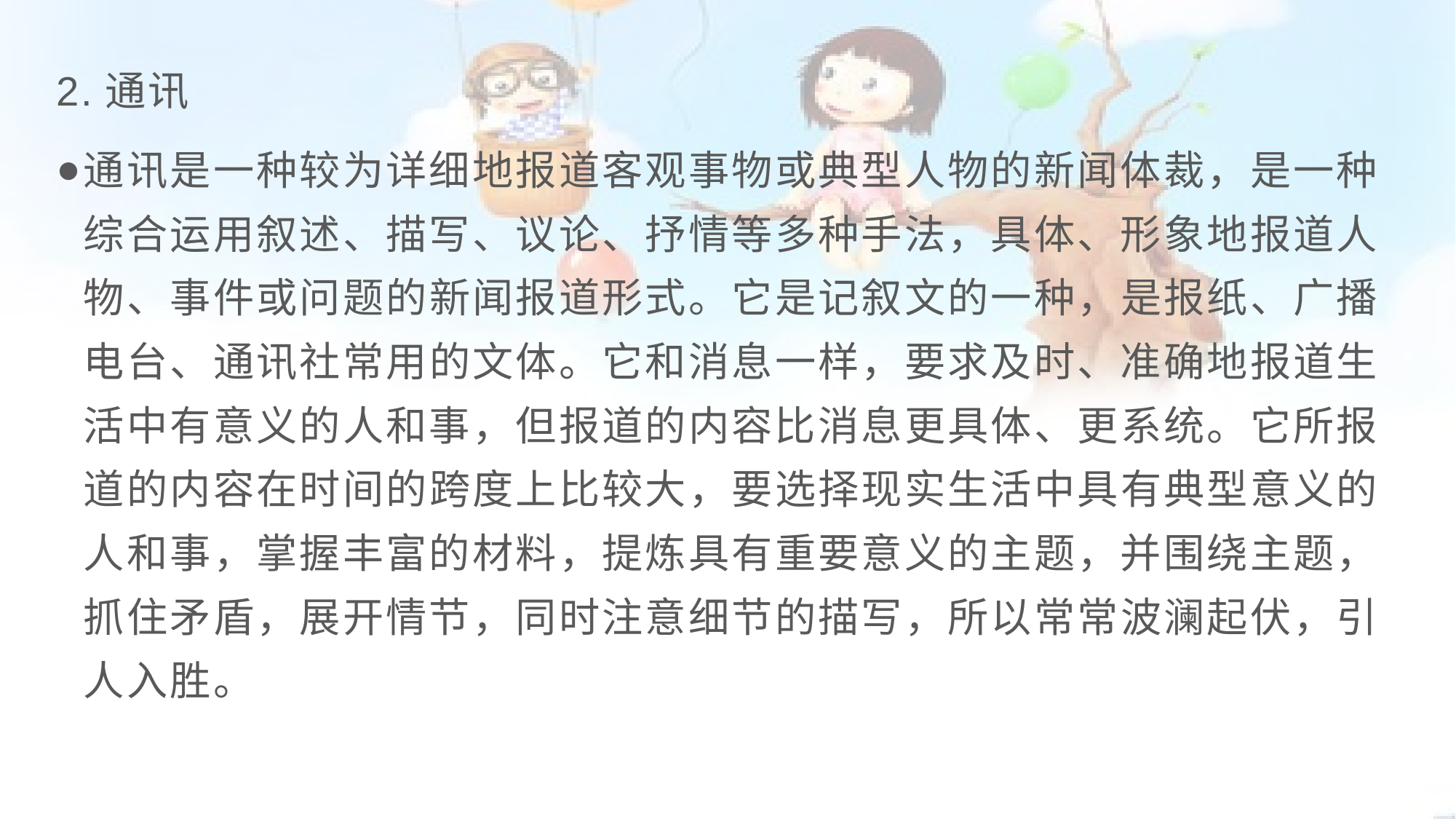

2.通讯
通讯是一种较为详细地报道客观事物或典型人物的新闻体裁，是一种综合运用叙述、描写、议论、抒情等多种手法，具体、形象地报道人物、事件或问题的新闻报道形式。它是记叙文的一种，是报纸、广播电台、通讯社常用的文体。它和消息一样，要求及时、准确地报道生活中有意义的人和事，但报道的内容比消息更具体、更系统。它所报道的内容在时间的跨度上比较大，要选择现实生活中具有典型意义的人和事，掌握丰富的材料，提炼具有重要意义的主题，并围绕主题，抓住矛盾，展开情节，同时注意细节的描写，所以常常波澜起伏，引人入胜。